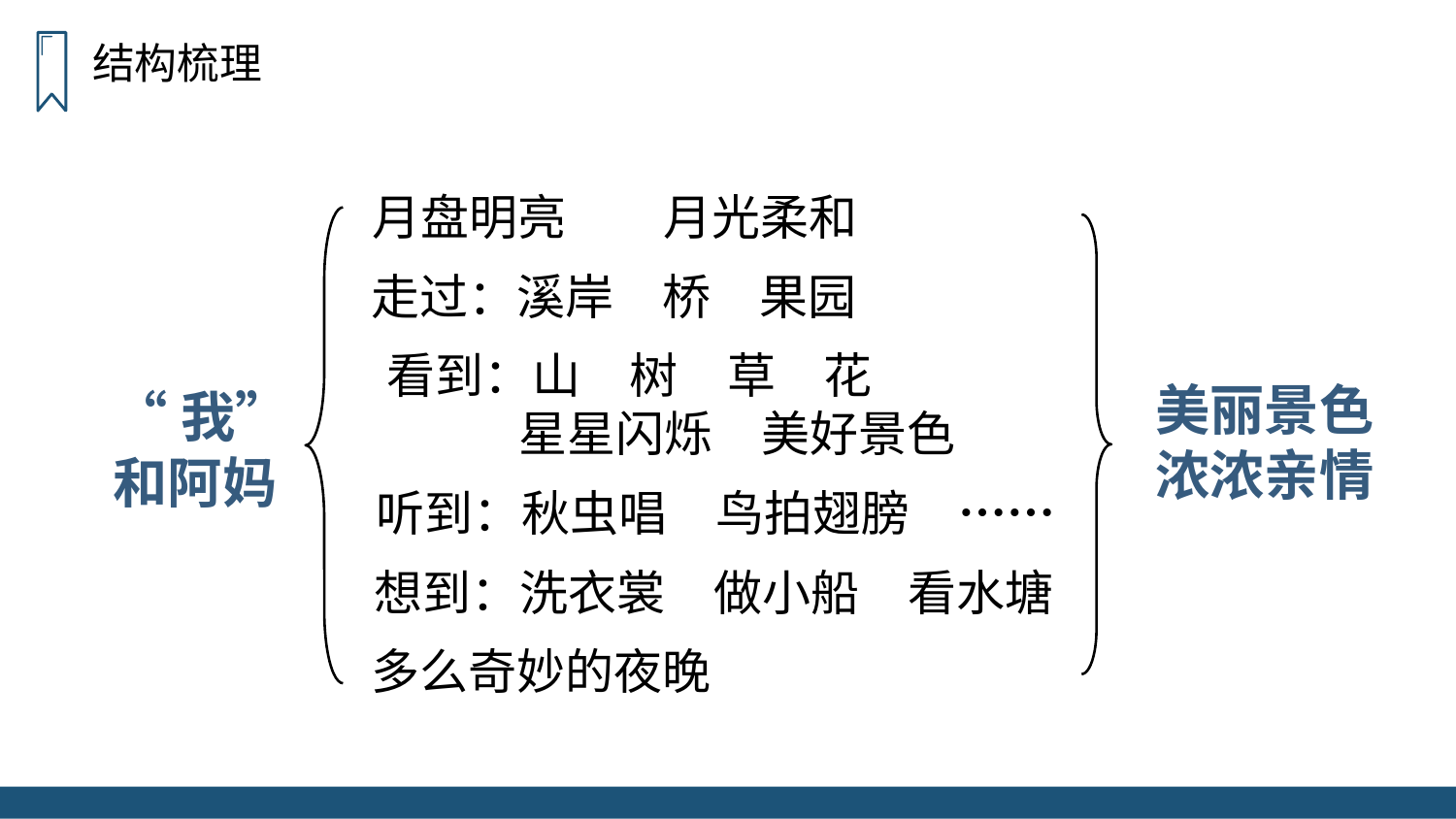

结构梳理
月盘明亮　　月光柔和

走过：溪岸　桥　果园
看到：山　树　草　花
           星星闪烁　美好景色
美丽景色浓浓亲情
“我”和阿妈
听到：秋虫唱　鸟拍翅膀　……
想到：洗衣裳　做小船　看水塘
多么奇妙的夜晚